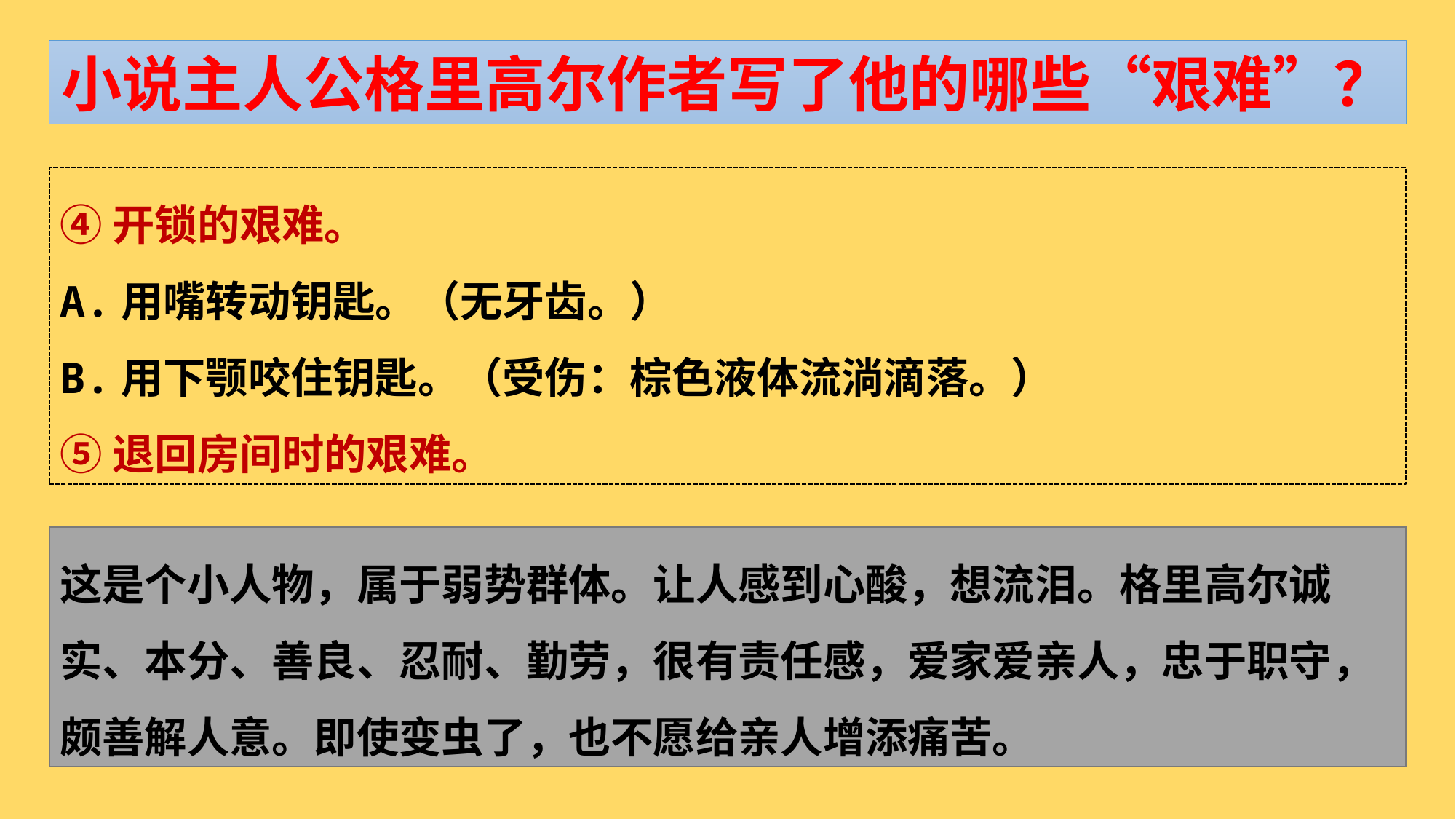

小说主人公格里高尔作者写了他的哪些“艰难”？
④开锁的艰难。
A.用嘴转动钥匙。（无牙齿。）
B.用下颚咬住钥匙。（受伤：棕色液体流淌滴落。）
⑤退回房间时的艰难。
这是个小人物，属于弱势群体。让人感到心酸，想流泪。格里高尔诚实、本分、善良、忍耐、勤劳，很有责任感，爱家爱亲人，忠于职守，颇善解人意。即使变虫了，也不愿给亲人增添痛苦。